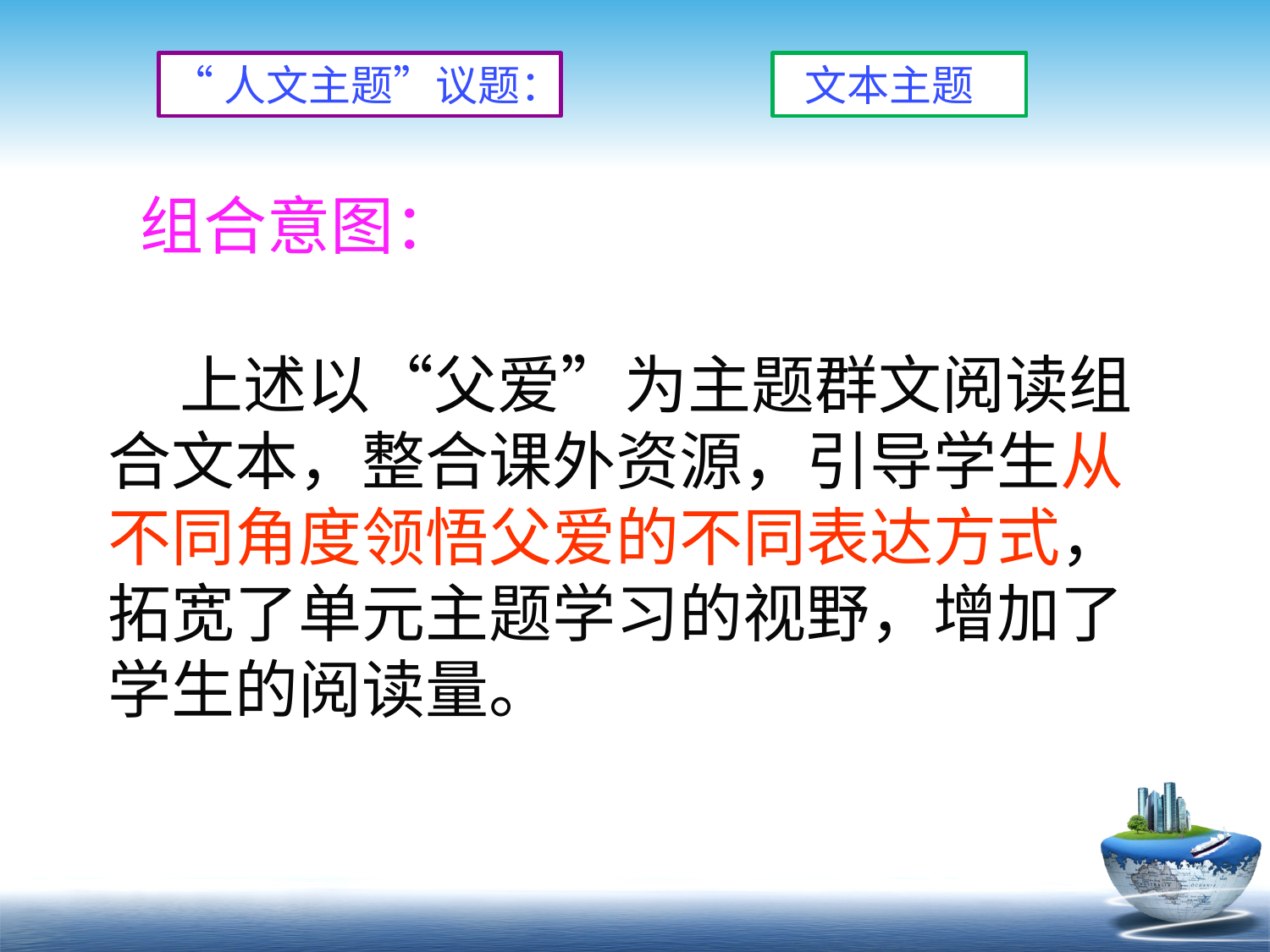

“人文主题”议题：
 文本主题
组合意图：
    上述以“父爱”为主题群文阅读组合文本，整合课外资源，引导学生从不同角度领悟父爱的不同表达方式，拓宽了单元主题学习的视野，增加了学生的阅读量。